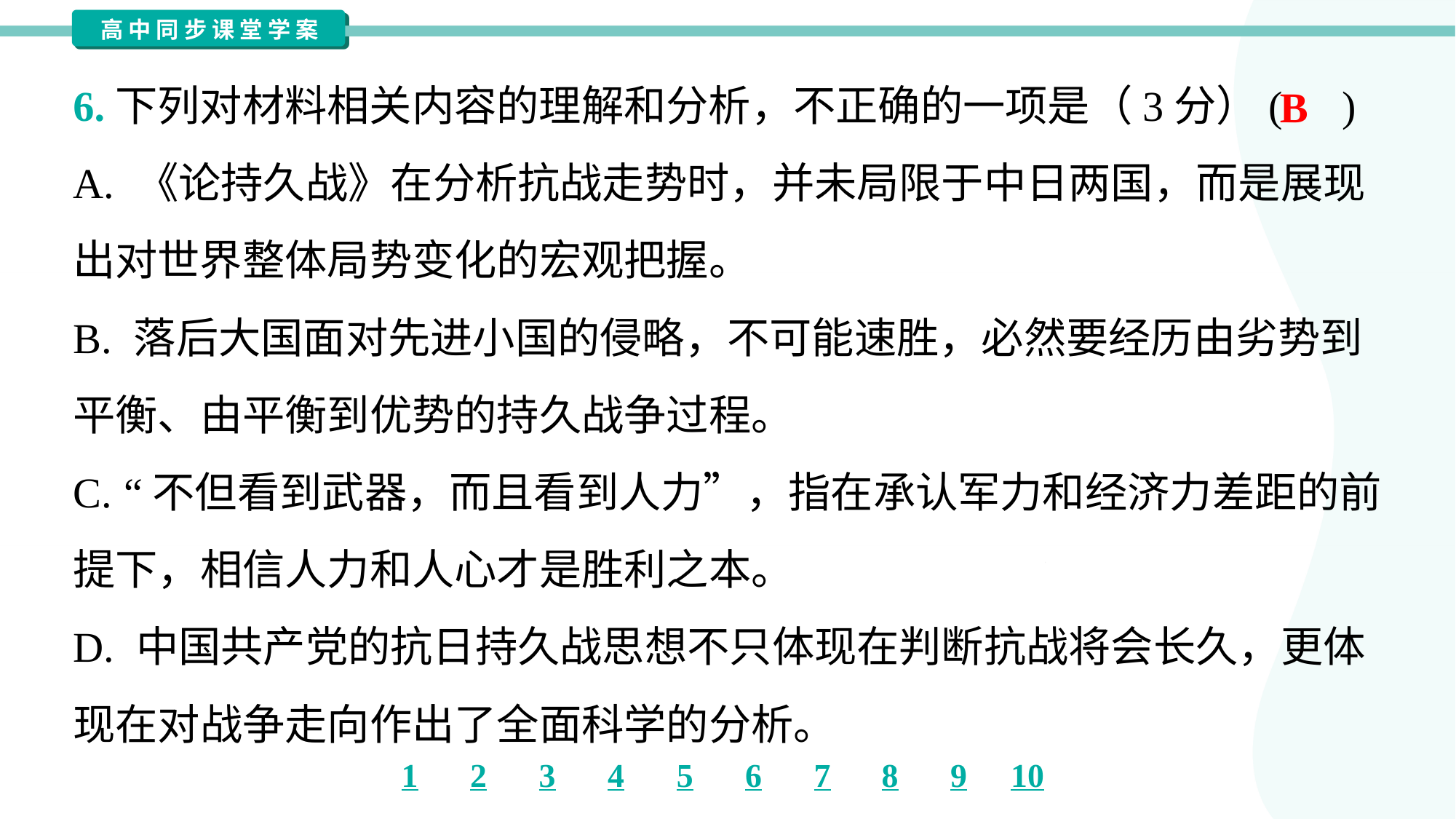

6.下列对材料相关内容的理解和分析，不正确的一项是（3分）(     )
B
A. 《论持久战》在分析抗战走势时，并未局限于中日两国，而是展现
出对世界整体局势变化的宏观把握。
B. 落后大国面对先进小国的侵略，不可能速胜，必然要经历由劣势到
平衡、由平衡到优势的持久战争过程。
C. “不但看到武器，而且看到人力”，指在承认军力和经济力差距的前
提下，相信人力和人心才是胜利之本。
D. 中国共产党的抗日持久战思想不只体现在判断抗战将会长久，更体
现在对战争走向作出了全面科学的分析。